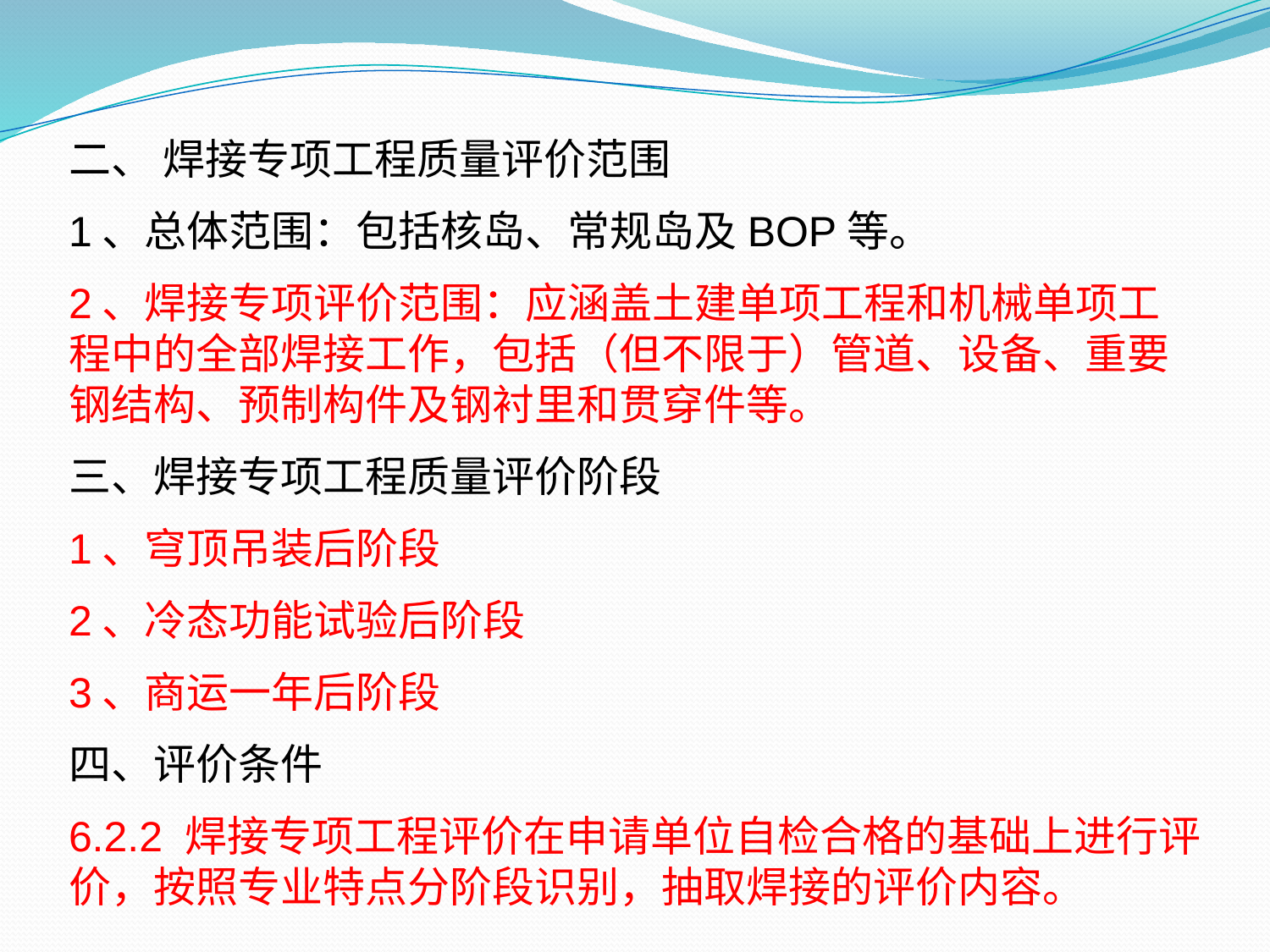

二、 焊接专项工程质量评价范围
1、总体范围：包括核岛、常规岛及BOP等。
2、焊接专项评价范围：应涵盖土建单项工程和机械单项工程中的全部焊接工作，包括（但不限于）管道、设备、重要钢结构、预制构件及钢衬里和贯穿件等。
三、焊接专项工程质量评价阶段
1、穹顶吊装后阶段
2、冷态功能试验后阶段
3、商运一年后阶段
四、评价条件
6.2.2 焊接专项工程评价在申请单位自检合格的基础上进行评价，按照专业特点分阶段识别，抽取焊接的评价内容。